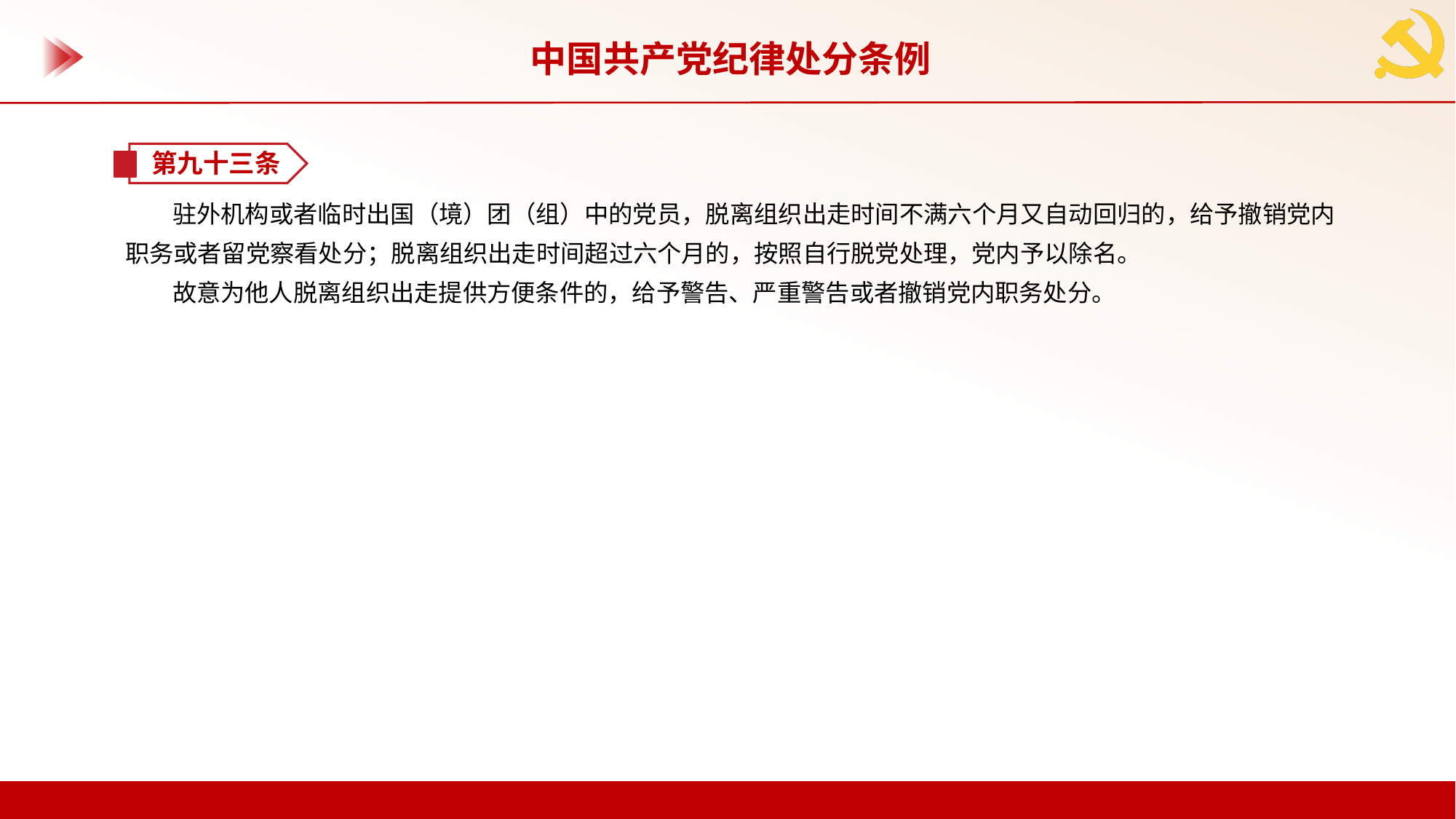

中国共产党纪律处分条例
第九十三条

驻外机构或者临时出国（境）团（组）中的党员，脱离组织出走时间不满六个月又自动回归的，给予撤销党内职务或者留党察看处分；脱离组织出走时间超过六个月的，按照自行脱党处理，党内予以除名。
故意为他人脱离组织出走提供方便条件的，给予警告、严重警告或者撤销党内职务处分。